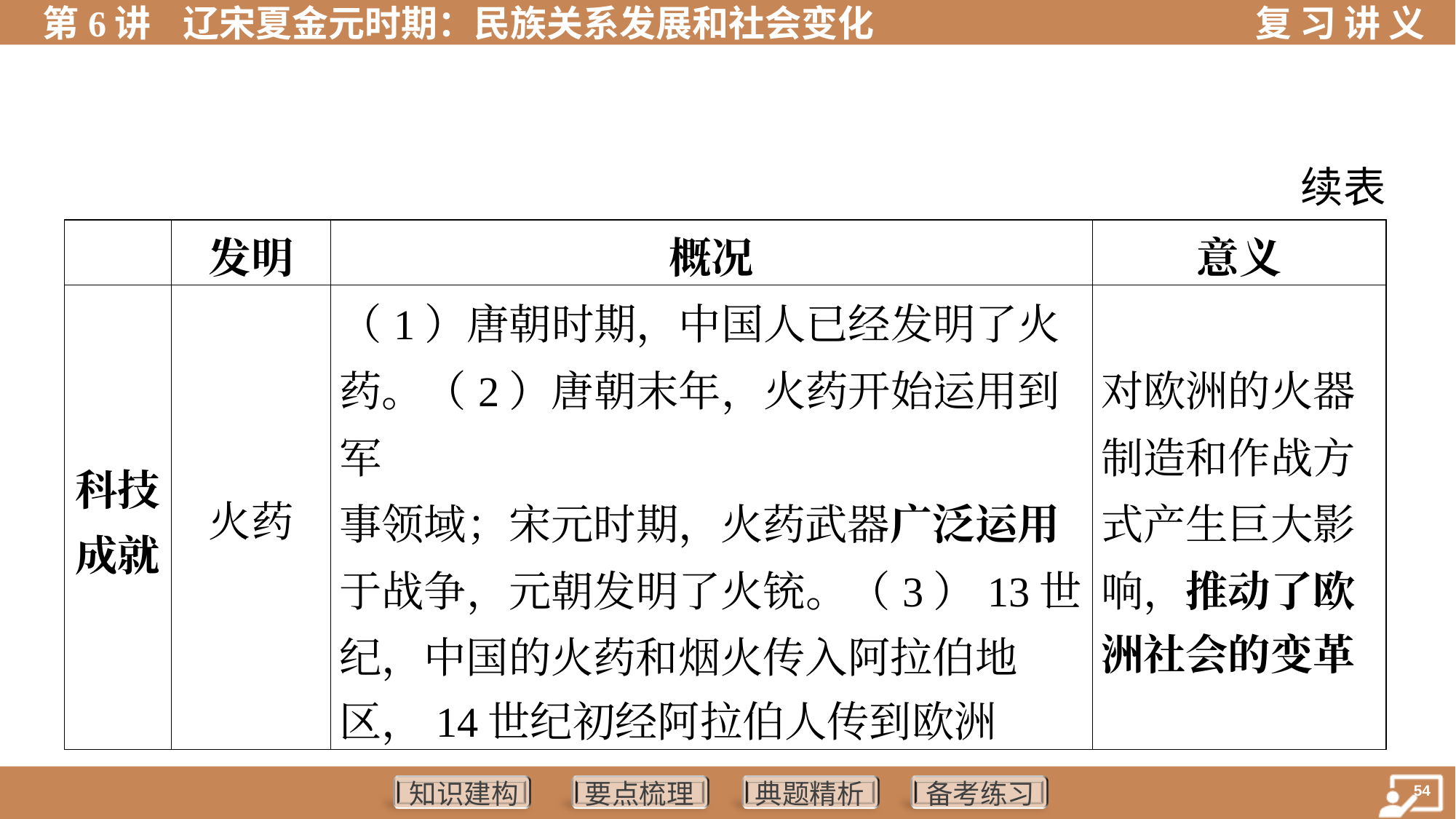

续表
|  | 发明 | 概况 | 意义 |
| --- | --- | --- | --- |
| 科技 成就 | 火药 | （1）唐朝时期，中国人已经发明了火 药。（2）唐朝末年，火药开始运用到军 事领域；宋元时期，火药武器广泛运用 于战争，元朝发明了火铳。（3）13世 纪，中国的火药和烟火传入阿拉伯地 区，14世纪初经阿拉伯人传到欧洲 | 对欧洲的火器 制造和作战方 式产生巨大影 响，推动了欧 洲社会的变革 |